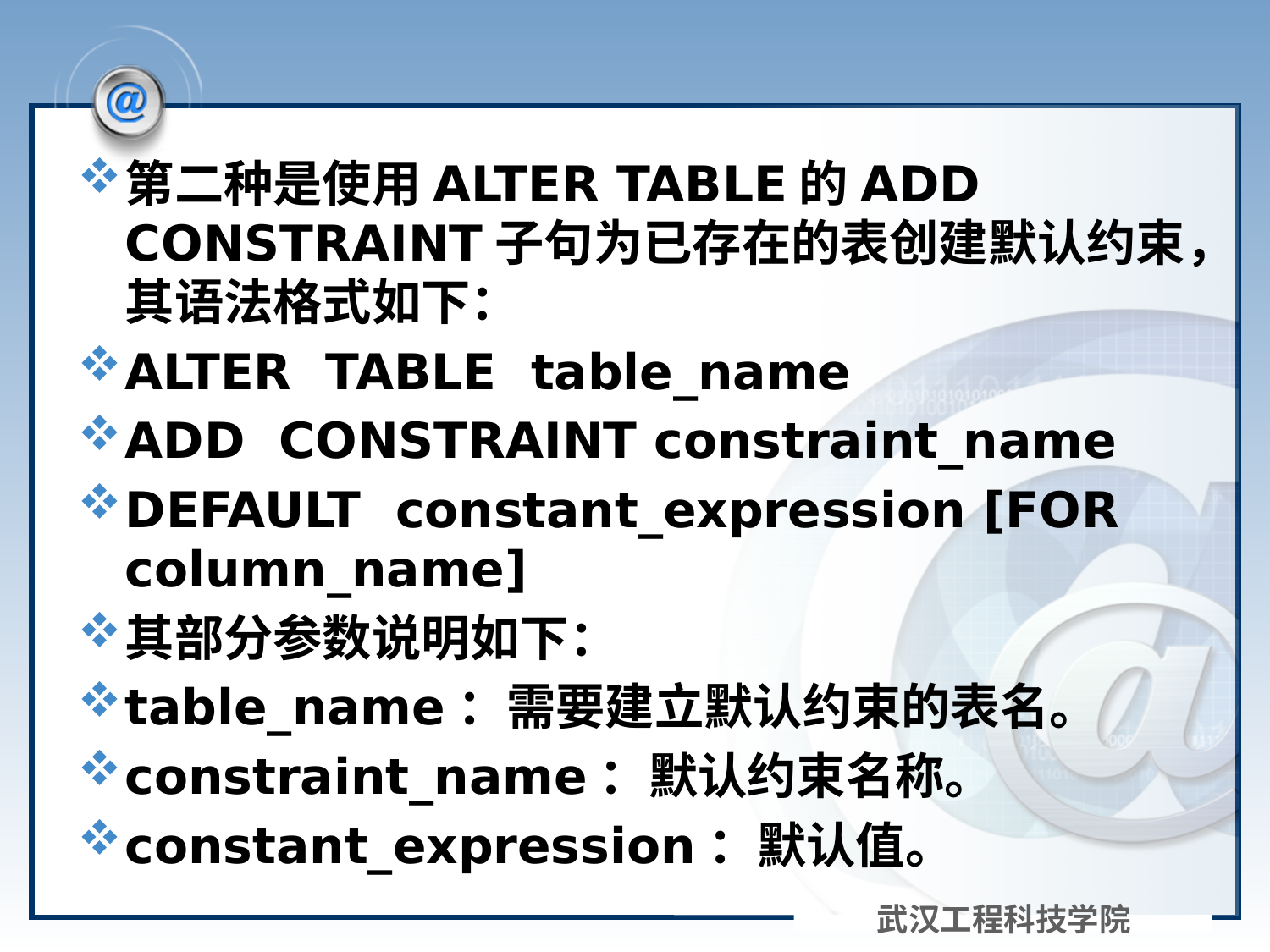

#
第二种是使用ALTER TABLE的ADD CONSTRAINT子句为已存在的表创建默认约束，其语法格式如下：
ALTER  TABLE  table_name
ADD  CONSTRAINT constraint_name
DEFAULT  constant_expression [FOR column_name]
其部分参数说明如下：
table_name：需要建立默认约束的表名。
constraint_name：默认约束名称。
constant_expression：默认值。
武汉工程科技学院